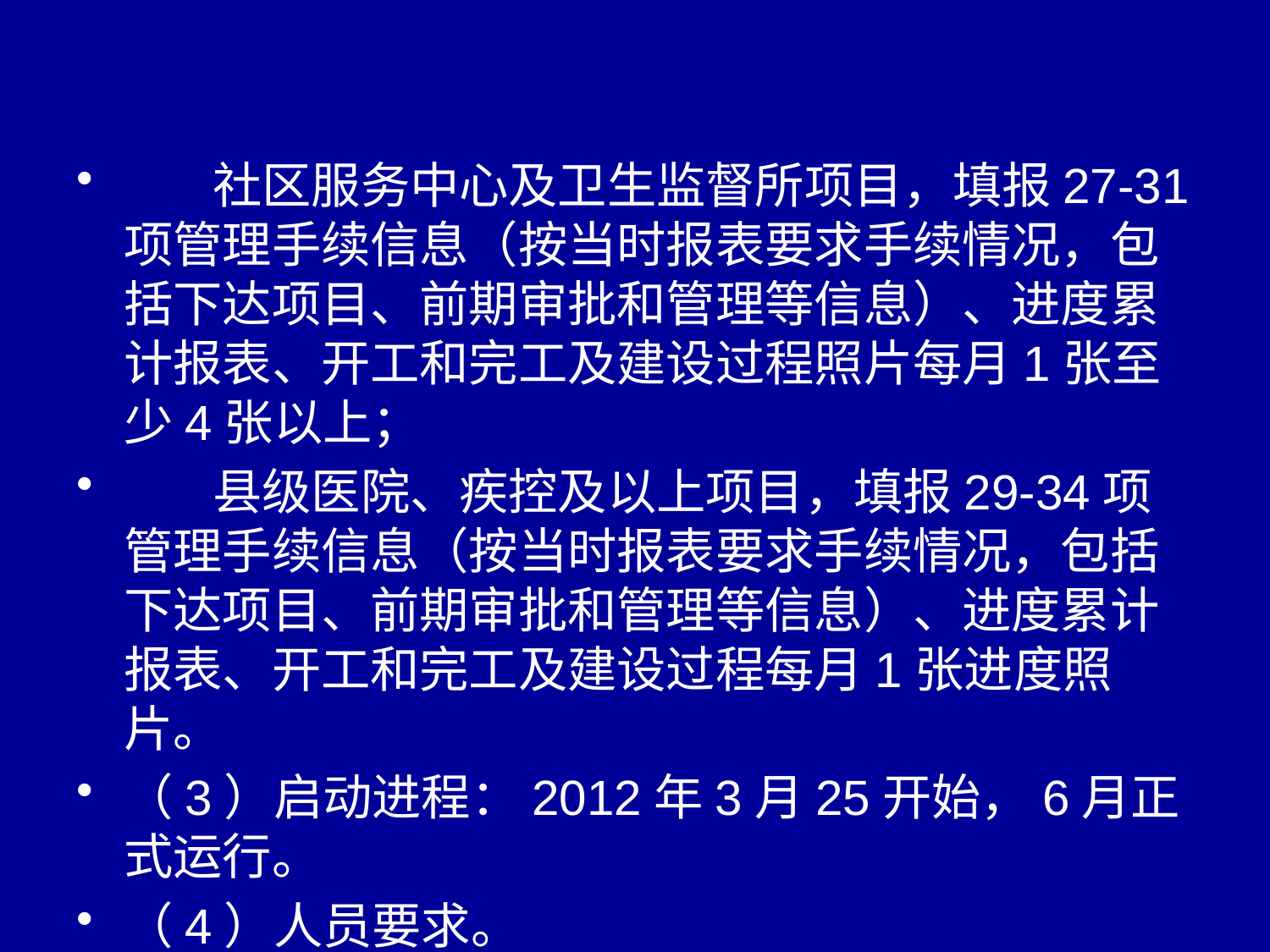

社区服务中心及卫生监督所项目，填报27-31项管理手续信息（按当时报表要求手续情况，包括下达项目、前期审批和管理等信息）、进度累计报表、开工和完工及建设过程照片每月1张至少4张以上；
       县级医院、疾控及以上项目，填报29-34项管理手续信息（按当时报表要求手续情况，包括下达项目、前期审批和管理等信息）、进度累计报表、开工和完工及建设过程每月1张进度照片。
（3）启动进程：2012年3月25开始，6月正式运行。
（4）人员要求。